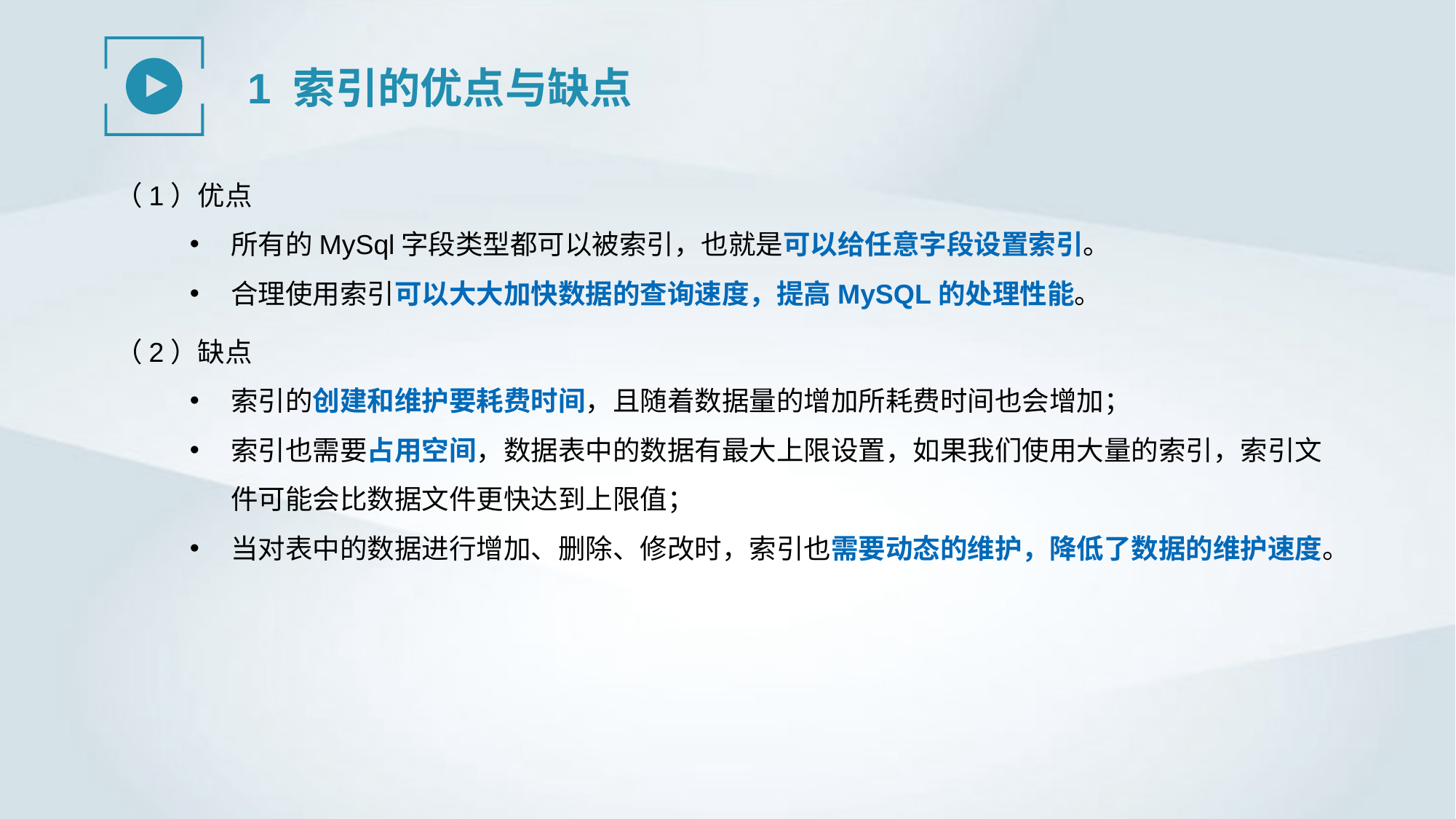

1 索引的优点与缺点
（1）优点
所有的MySql字段类型都可以被索引，也就是可以给任意字段设置索引。
合理使用索引可以大大加快数据的查询速度，提高MySQL的处理性能。
（2）缺点
索引的创建和维护要耗费时间，且随着数据量的增加所耗费时间也会增加；
索引也需要占用空间，数据表中的数据有最大上限设置，如果我们使用大量的索引，索引文件可能会比数据文件更快达到上限值；
当对表中的数据进行增加、删除、修改时，索引也需要动态的维护，降低了数据的维护速度。